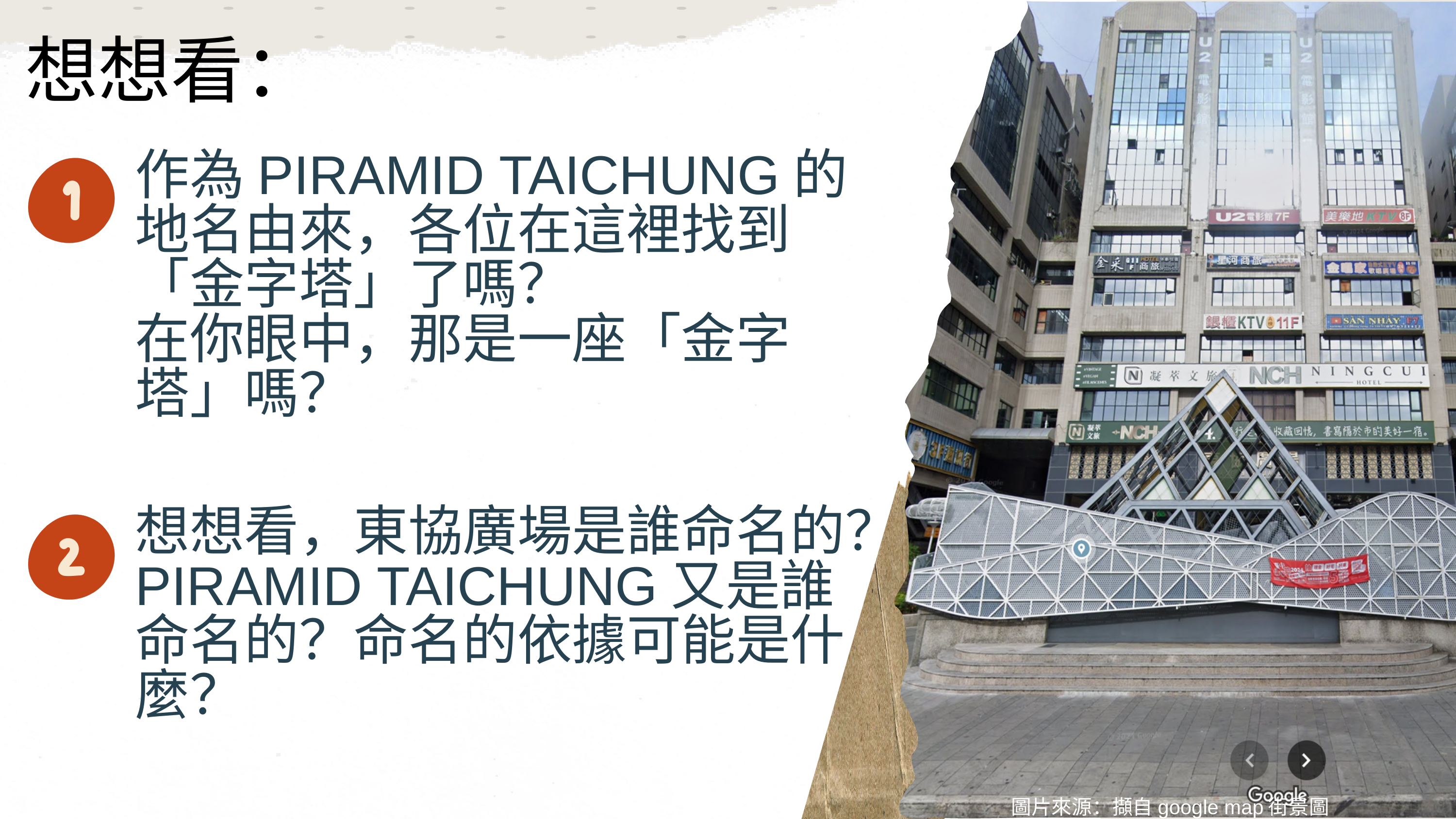

想想看：
作為PIRAMID TAICHUNG的地名由來，各位在這裡找到「金字塔」了嗎？
在你眼中，那是一座「金字塔」嗎？

想想看，東協廣場是誰命名的？PIRAMID TAICHUNG又是誰命名的？命名的依據可能是什麼？

圖片來源：擷自google map街景圖(2025.06.14)